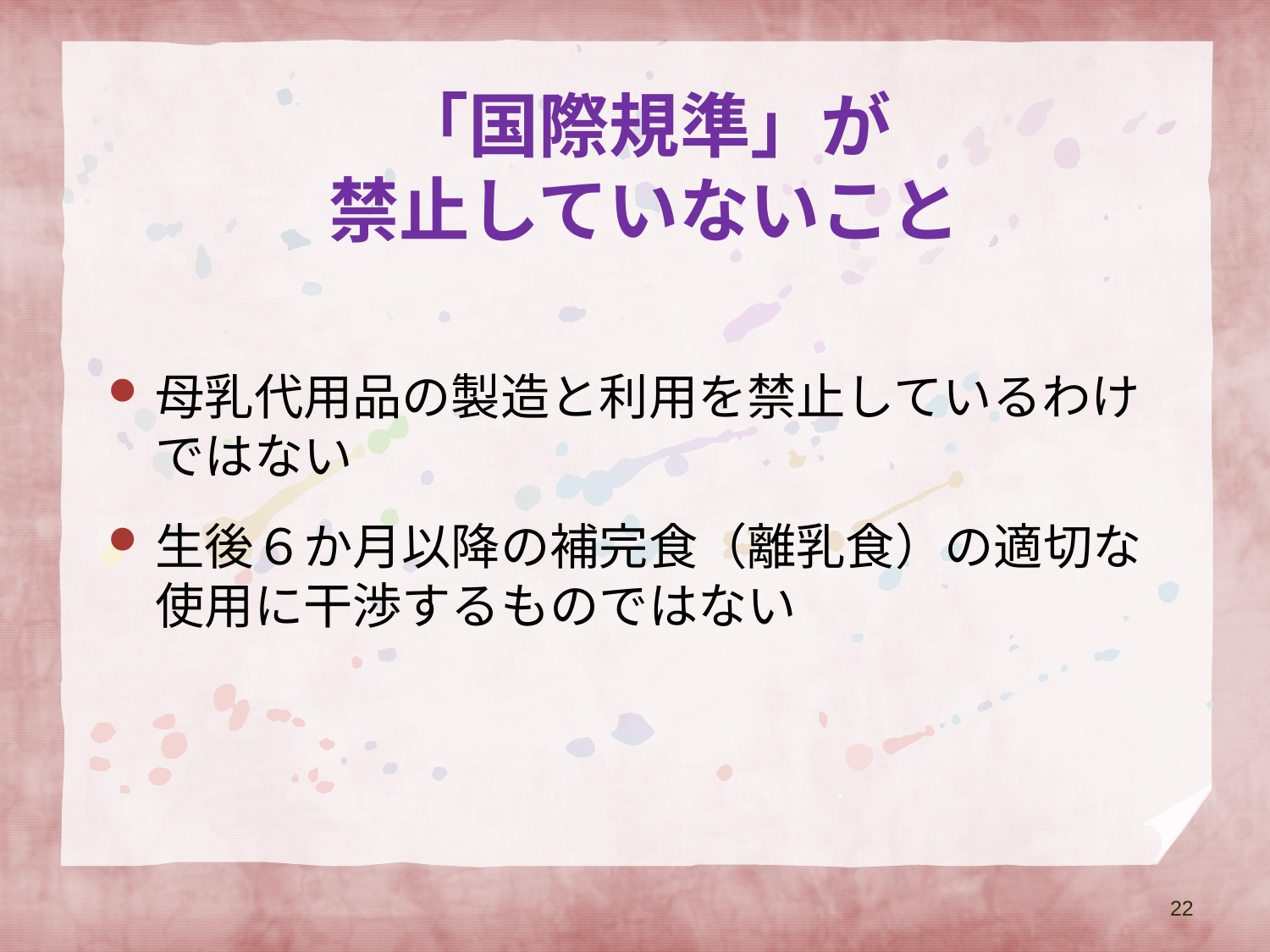

# 「国際規準」が 禁止していないこと
母乳代用品の製造と利用を禁止しているわけではない
生後６か月以降の補完食（離乳食）の適切な使用に干渉するものではない
22